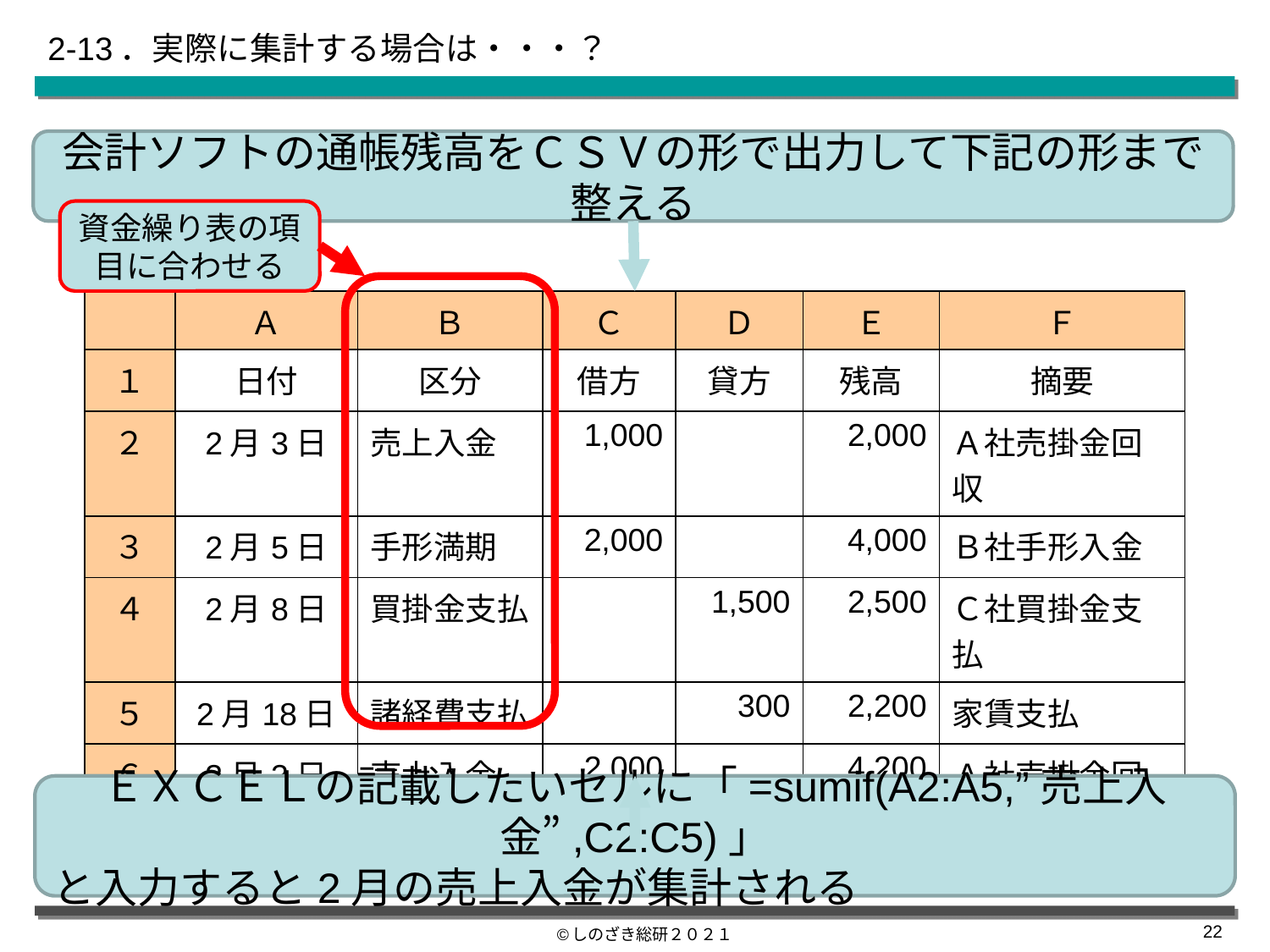

# 2-13．実際に集計する場合は・・・？
会計ソフトの通帳残高をＣＳＶの形で出力して下記の形まで整える
資金繰り表の項目に合わせる

|  | Ａ | Ｂ | Ｃ | Ｄ | Ｅ | Ｆ |
| --- | --- | --- | --- | --- | --- | --- |
| １ | 日付 | 区分 | 借方 | 貸方 | 残高 | 摘要 |
| ２ | 2月3日 | 売上入金 | 1,000 |  | 2,000 | Ａ社売掛金回収 |
| ３ | 2月5日 | 手形満期 | 2,000 |  | 4,000 | Ｂ社手形入金 |
| ４ | 2月8日 | 買掛金支払 |  | 1,500 | 2,500 | Ｃ社買掛金支払 |
| ５ | 2月18日 | 諸経費支払 |  | 300 | 2,200 | 家賃支払 |
| ６ | 3月3日 | 売上入金 | 2,000 |  | 4,200 | Ａ社売掛金回収 |
ＥＸＣＥＬの記載したいセルに「=sumif(A2:A5,”売上入金”,C2:C5)」
と入力すると2月の売上入金が集計される
©しのざき総研２０２１
22